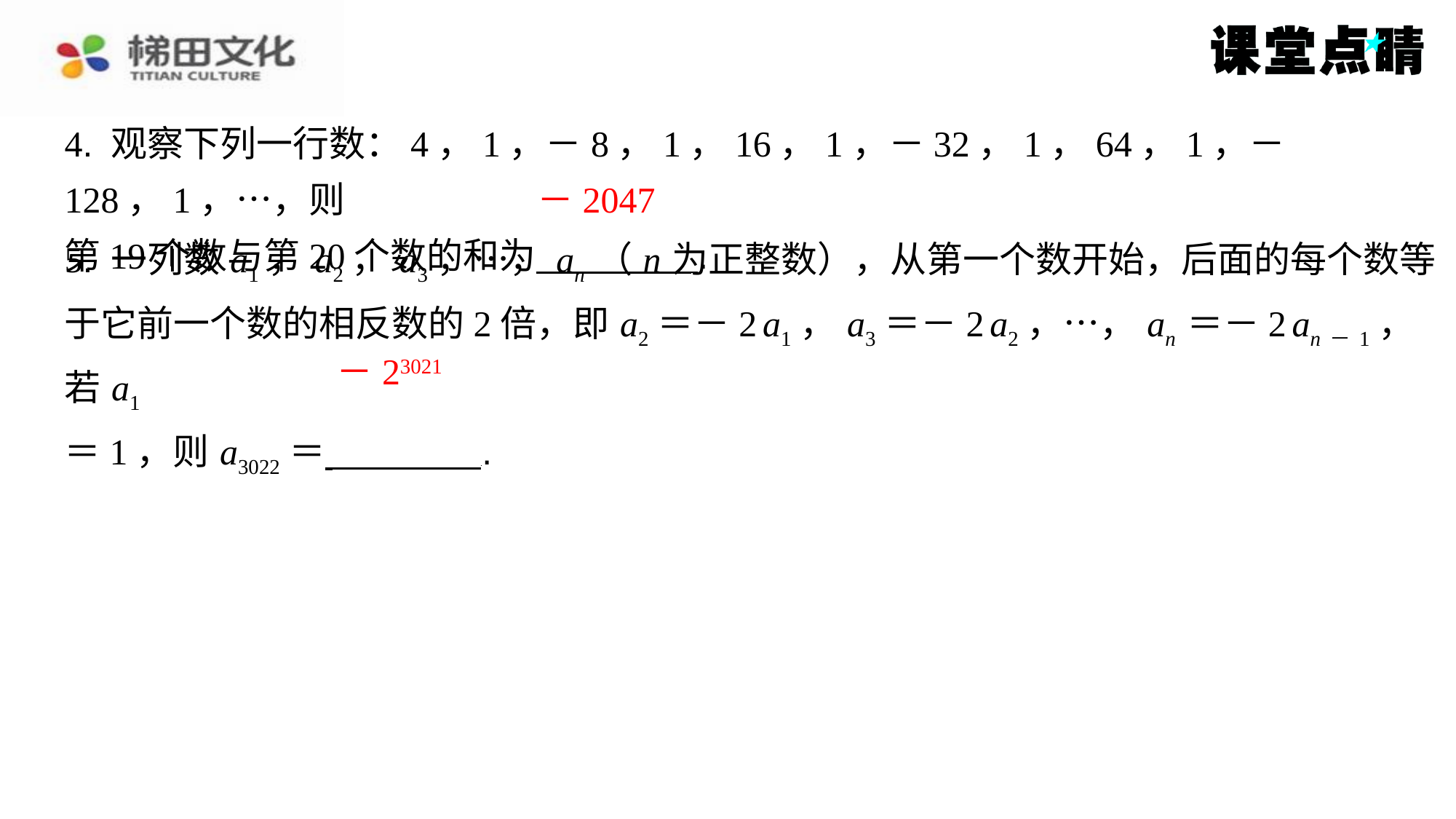

4. 观察下列一行数：4，1，－8，1，16，1，－32，1，64，1，－128，1，…，则
第19个数与第20个数的和为                        ⁠.
－2047
5. 一列数 a1， a2， a3，…， an （ n 为正整数），从第一个数开始，后面的每个数等
于它前一个数的相反数的2倍，即 a2＝－2 a1， a3＝－2 a2，…， an ＝－2 an－1，若 a1
＝1，则 a3022＝                        ⁠.
－23021